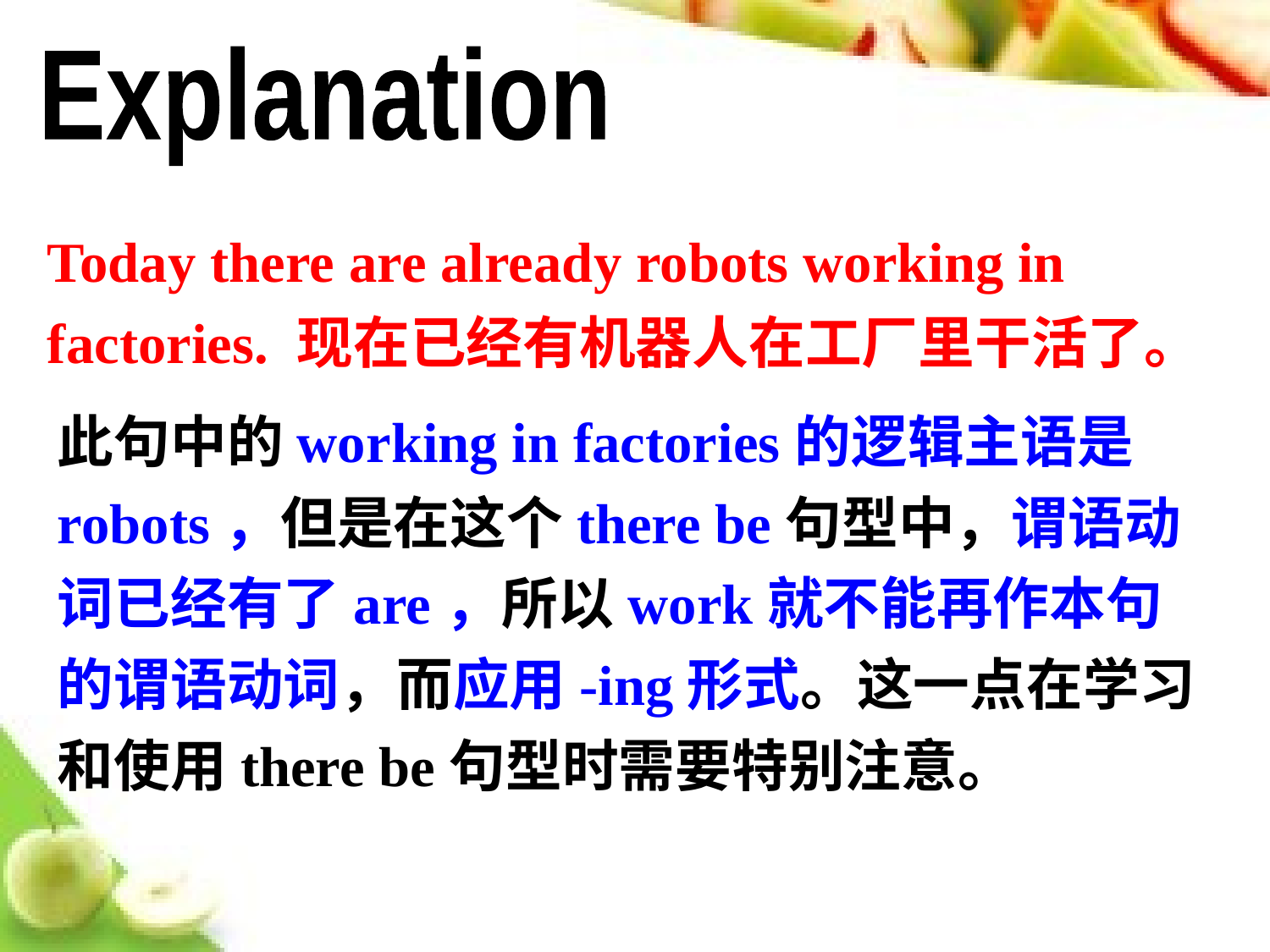

Explanation
Today there are already robots working in factories. 现在已经有机器人在工厂里干活了。
此句中的working in factories的逻辑主语是robots，但是在这个there be句型中，谓语动词已经有了are，所以work就不能再作本句的谓语动词，而应用-ing形式。这一点在学习和使用there be句型时需要特别注意。